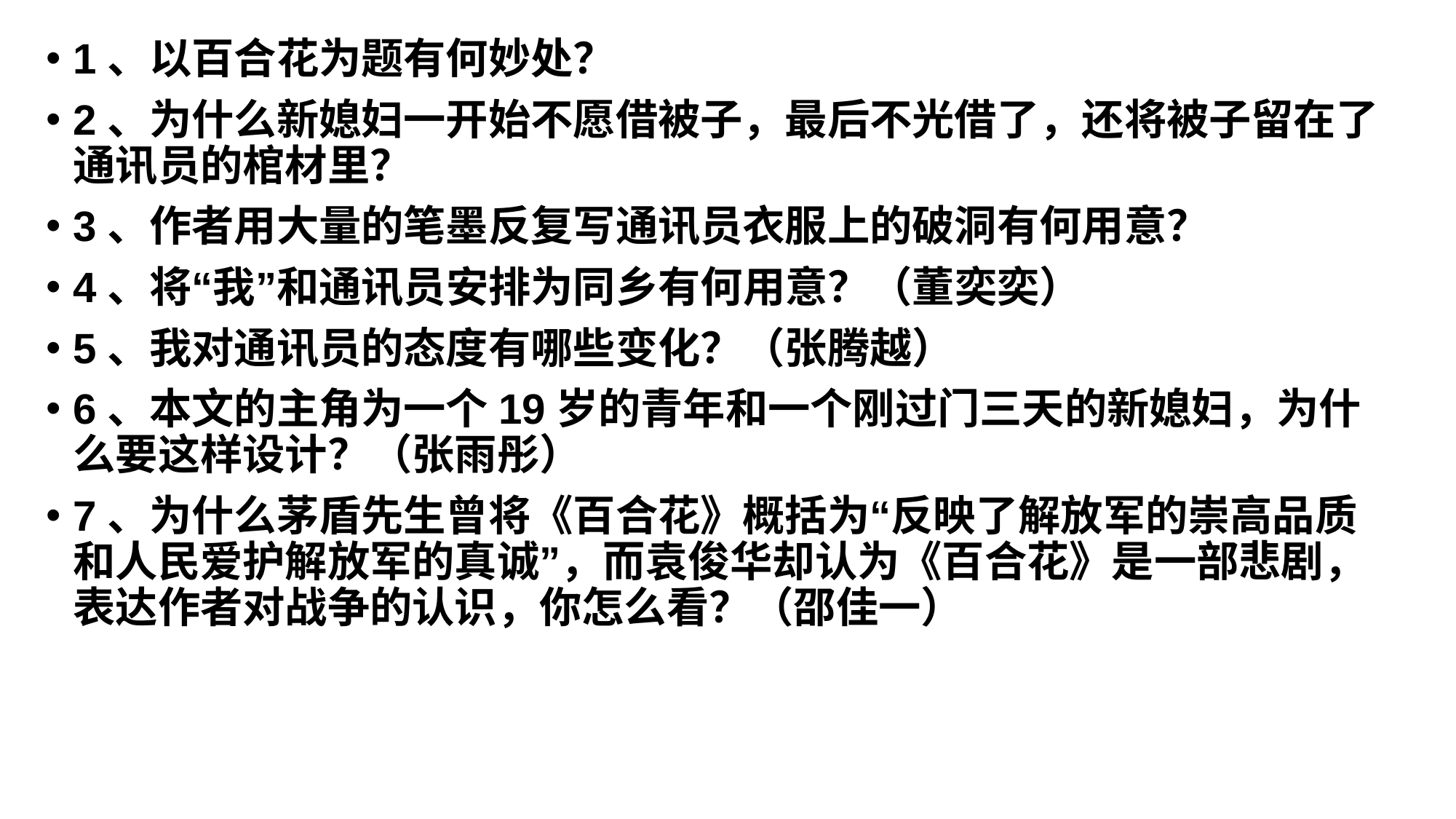

1、以百合花为题有何妙处？
2、为什么新媳妇一开始不愿借被子，最后不光借了，还将被子留在了通讯员的棺材里？
3、作者用大量的笔墨反复写通讯员衣服上的破洞有何用意？
4、将“我”和通讯员安排为同乡有何用意？（董奕奕）
5、我对通讯员的态度有哪些变化？（张腾越）
6、本文的主角为一个19岁的青年和一个刚过门三天的新媳妇，为什么要这样设计？（张雨彤）
7、为什么茅盾先生曾将《百合花》概括为“反映了解放军的崇高品质和人民爱护解放军的真诚”，而袁俊华却认为《百合花》是一部悲剧，表达作者对战争的认识，你怎么看？（邵佳一）
#